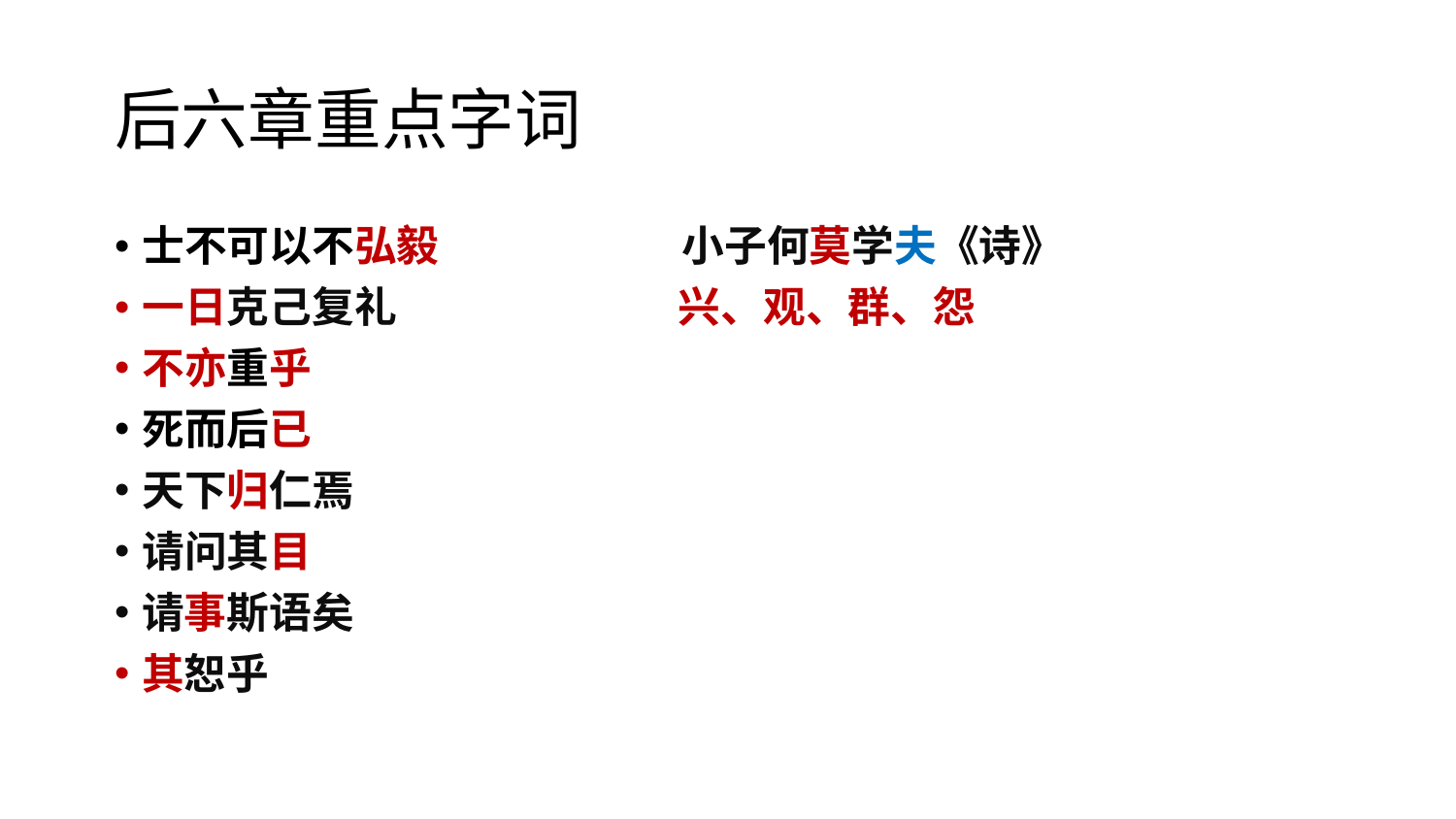

# 后六章重点字词
士不可以不弘毅                         小子何莫学夫《诗》
一日克己复礼                             兴、观、群、怨
不亦重乎
死而后已
天下归仁焉
请问其目
请事斯语矣
其恕乎

8